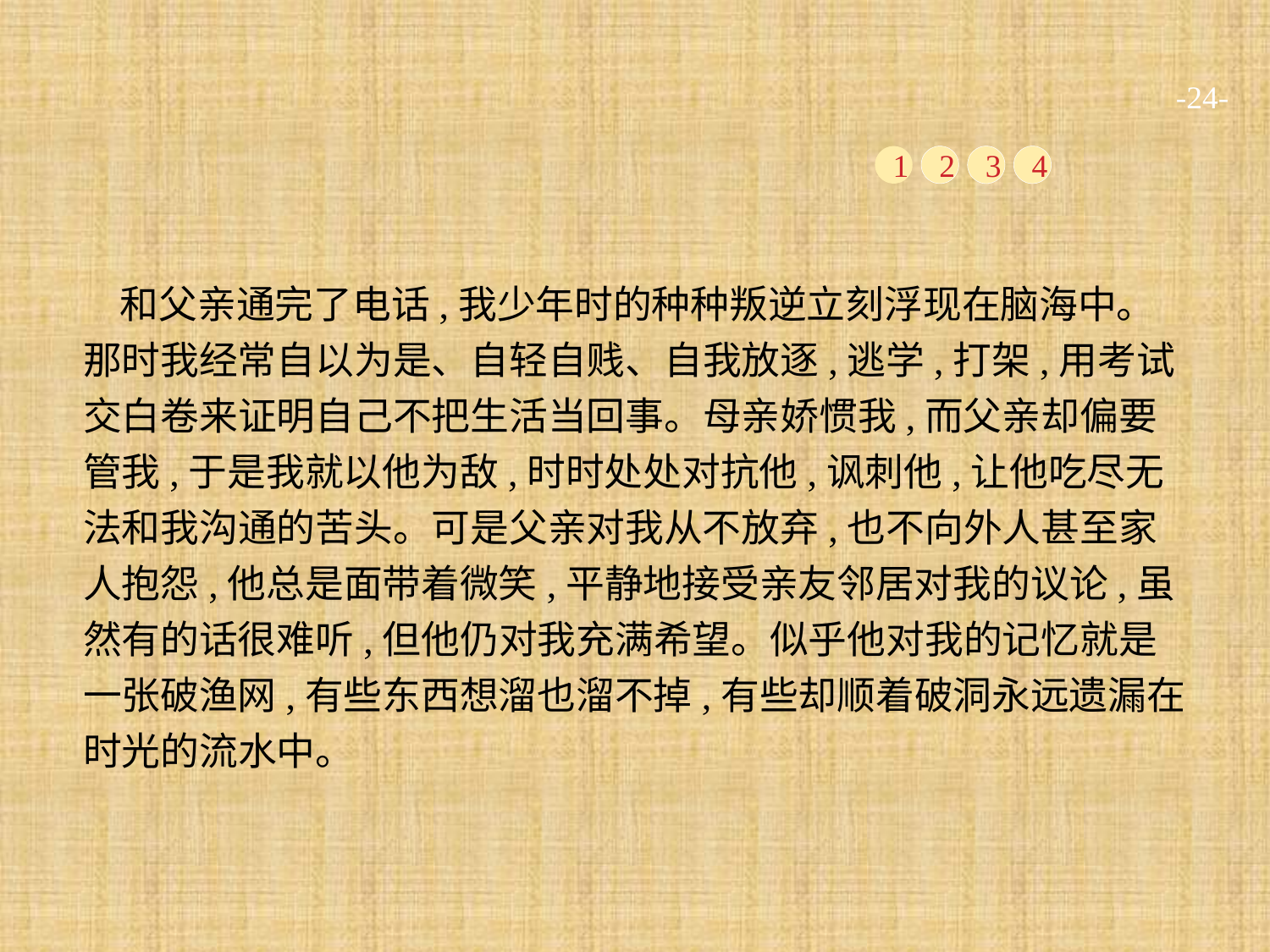

-24-
1
2
3
4
和父亲通完了电话,我少年时的种种叛逆立刻浮现在脑海中。那时我经常自以为是、自轻自贱、自我放逐,逃学,打架,用考试交白卷来证明自己不把生活当回事。母亲娇惯我,而父亲却偏要管我,于是我就以他为敌,时时处处对抗他,讽刺他,让他吃尽无法和我沟通的苦头。可是父亲对我从不放弃,也不向外人甚至家人抱怨,他总是面带着微笑,平静地接受亲友邻居对我的议论,虽然有的话很难听,但他仍对我充满希望。似乎他对我的记忆就是一张破渔网,有些东西想溜也溜不掉,有些却顺着破洞永远遗漏在时光的流水中。